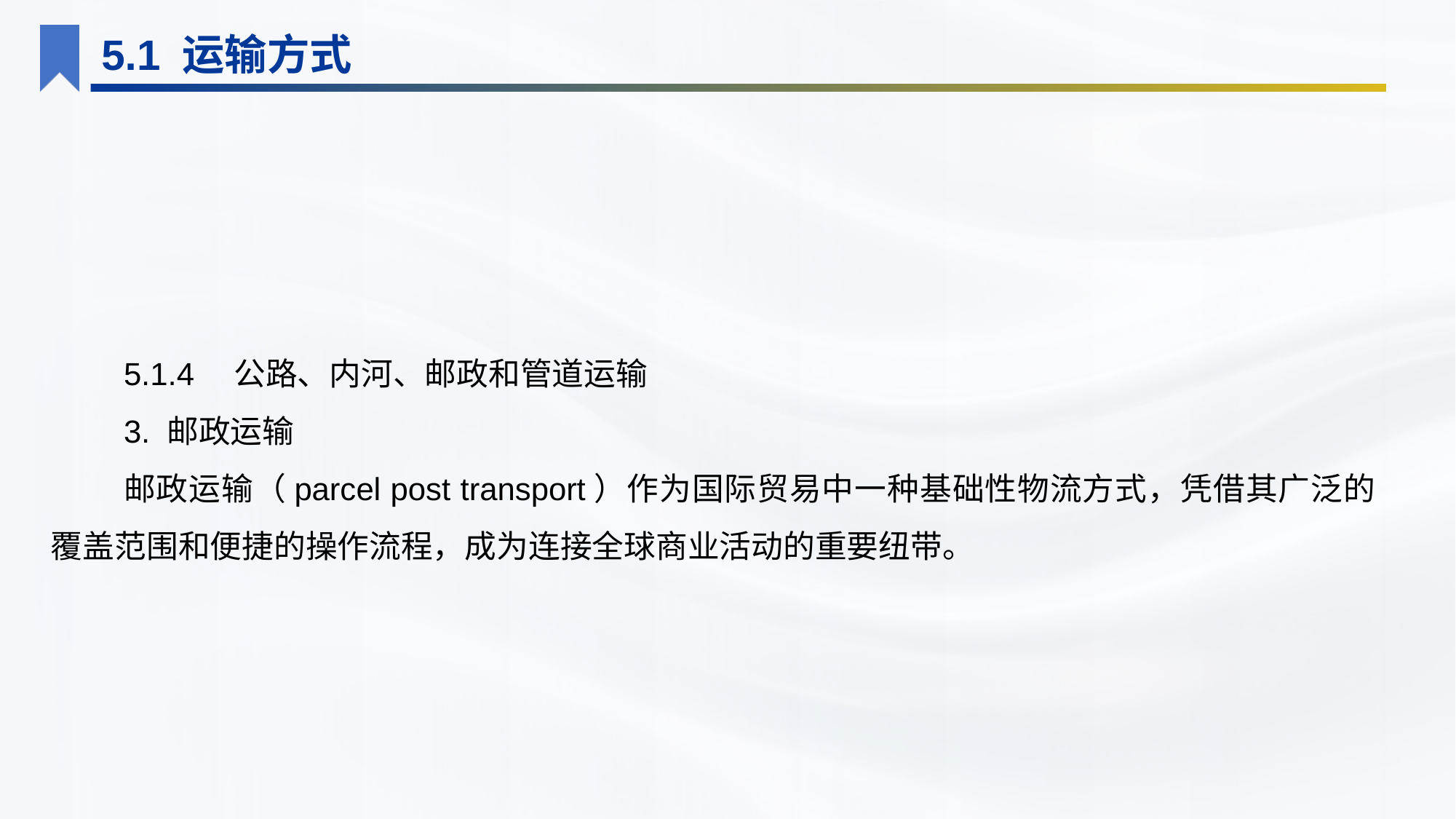

5.1 运输方式
5.1.4　公路、内河、邮政和管道运输
3. 邮政运输
邮政运输（parcel post transport）作为国际贸易中一种基础性物流方式，凭借其广泛的覆盖范围和便捷的操作流程，成为连接全球商业活动的重要纽带。